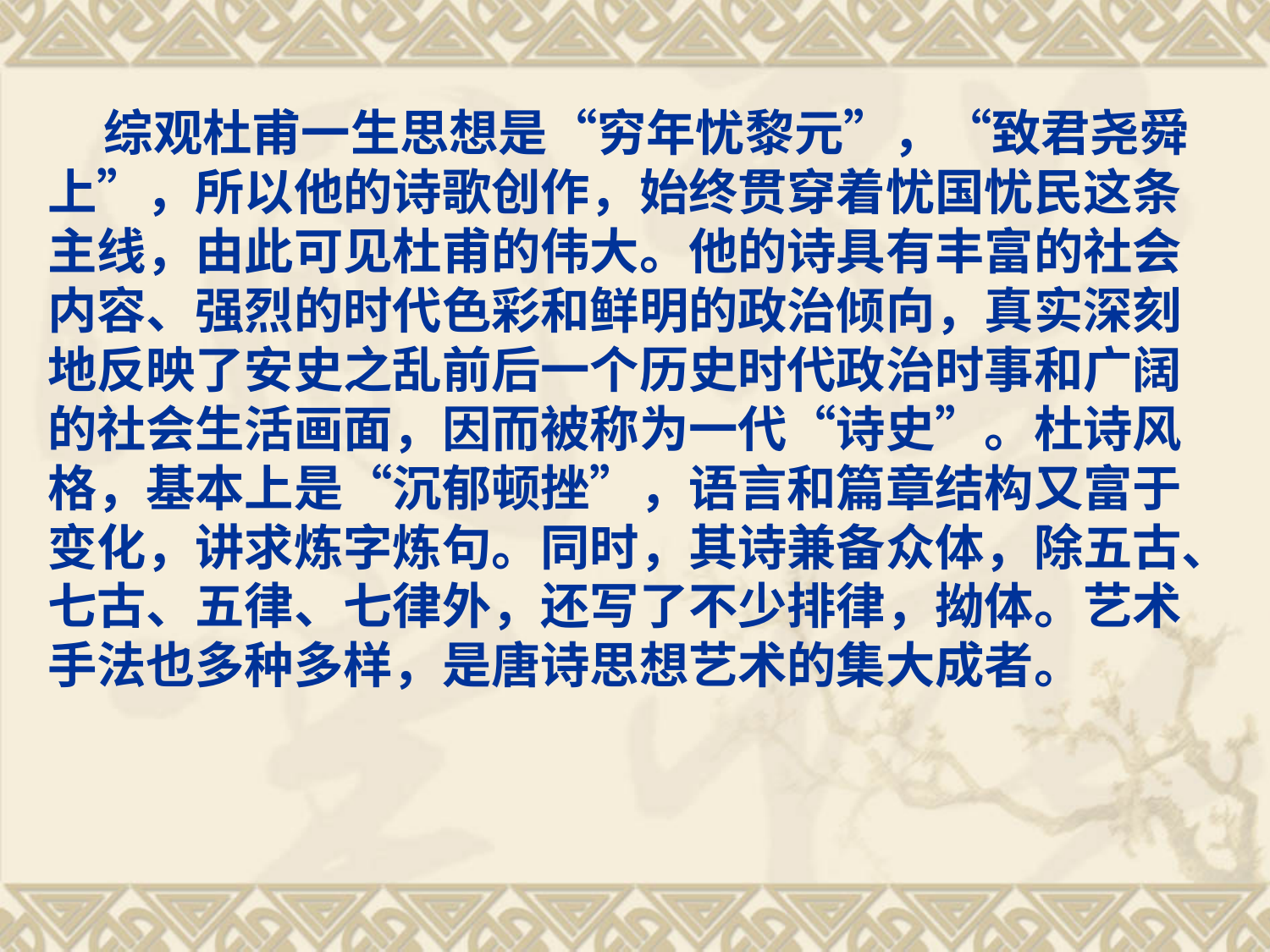

综观杜甫一生思想是“穷年忧黎元”，“致君尧舜上”，所以他的诗歌创作，始终贯穿着忧国忧民这条主线，由此可见杜甫的伟大。他的诗具有丰富的社会内容、强烈的时代色彩和鲜明的政治倾向，真实深刻地反映了安史之乱前后一个历史时代政治时事和广阔的社会生活画面，因而被称为一代“诗史”。杜诗风格，基本上是“沉郁顿挫”，语言和篇章结构又富于变化，讲求炼字炼句。同时，其诗兼备众体，除五古、七古、五律、七律外，还写了不少排律，拗体。艺术手法也多种多样，是唐诗思想艺术的集大成者。